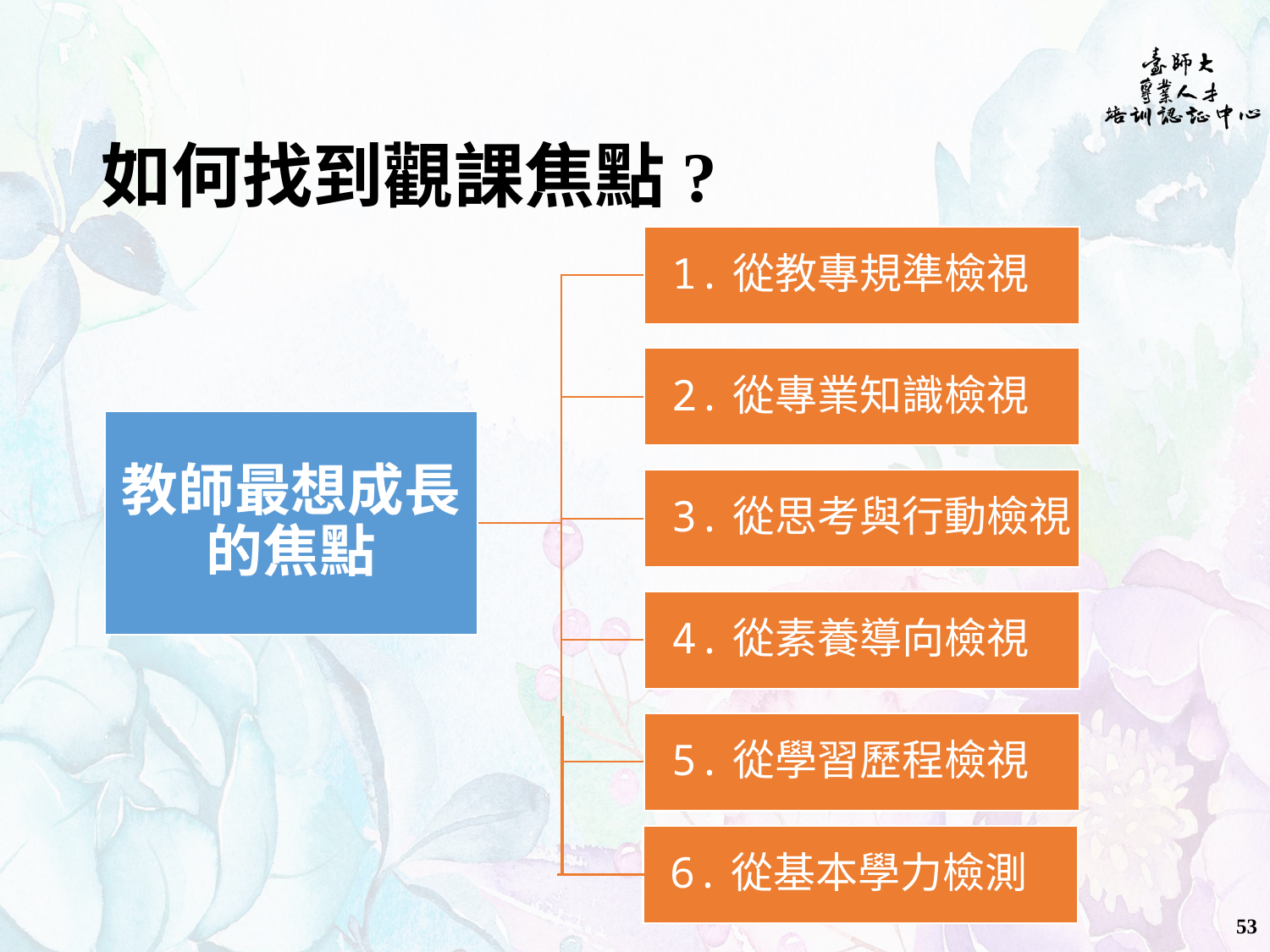

# 如何找到觀課焦點?

教師最想成長的焦點
1.從教專規準檢視
2.從專業知識檢視
3.從思考與行動檢視
4.從素養導向檢視
5.從學習歷程檢視

6.從基本學力檢測
53